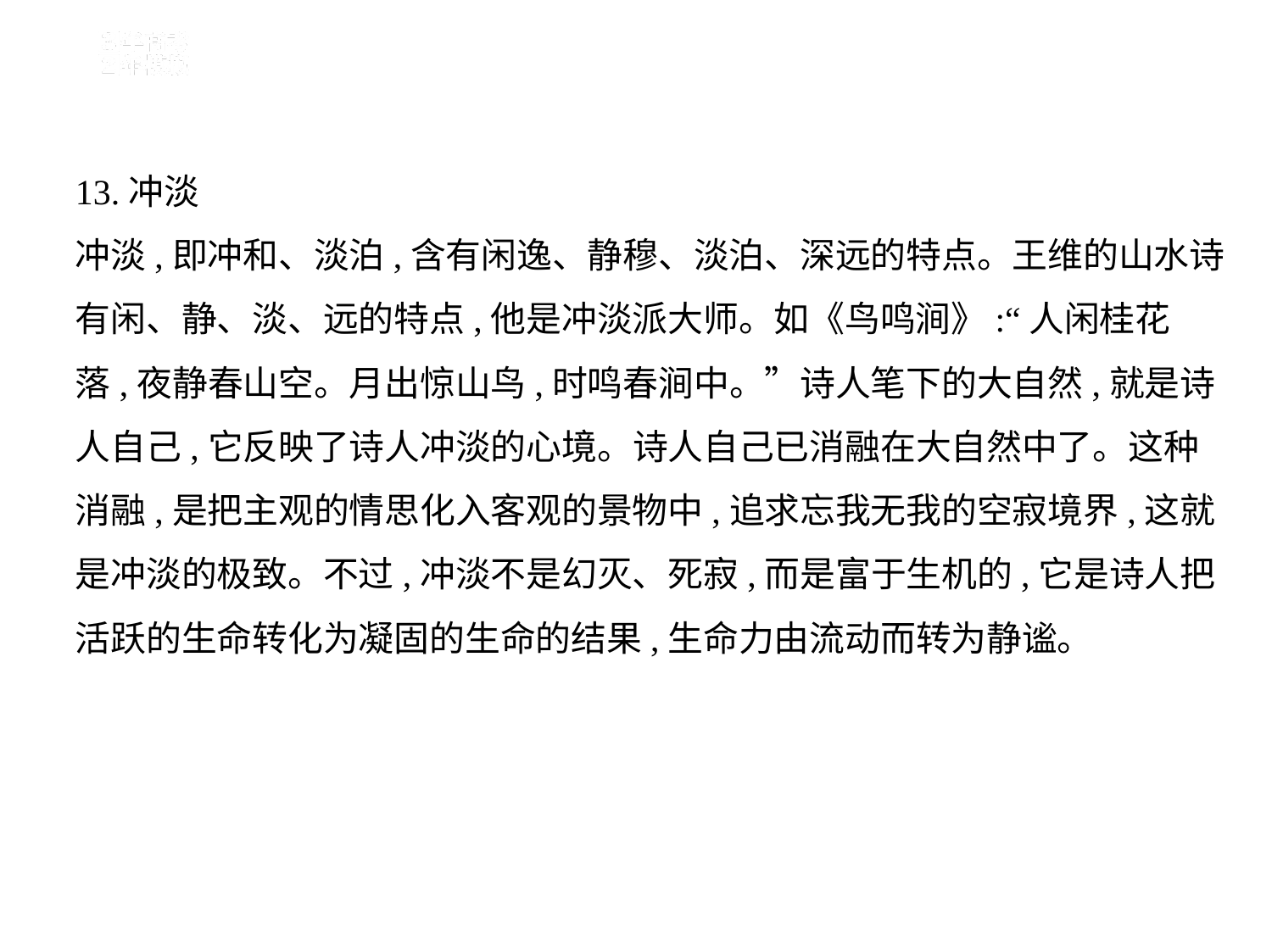

13.冲淡
冲淡,即冲和、淡泊,含有闲逸、静穆、淡泊、深远的特点。王维的山水诗
有闲、静、淡、远的特点,他是冲淡派大师。如《鸟鸣涧》:“人闲桂花
落,夜静春山空。月出惊山鸟,时鸣春涧中。”诗人笔下的大自然,就是诗
人自己,它反映了诗人冲淡的心境。诗人自己已消融在大自然中了。这种
消融,是把主观的情思化入客观的景物中,追求忘我无我的空寂境界,这就
是冲淡的极致。不过,冲淡不是幻灭、死寂,而是富于生机的,它是诗人把
活跃的生命转化为凝固的生命的结果,生命力由流动而转为静谧。